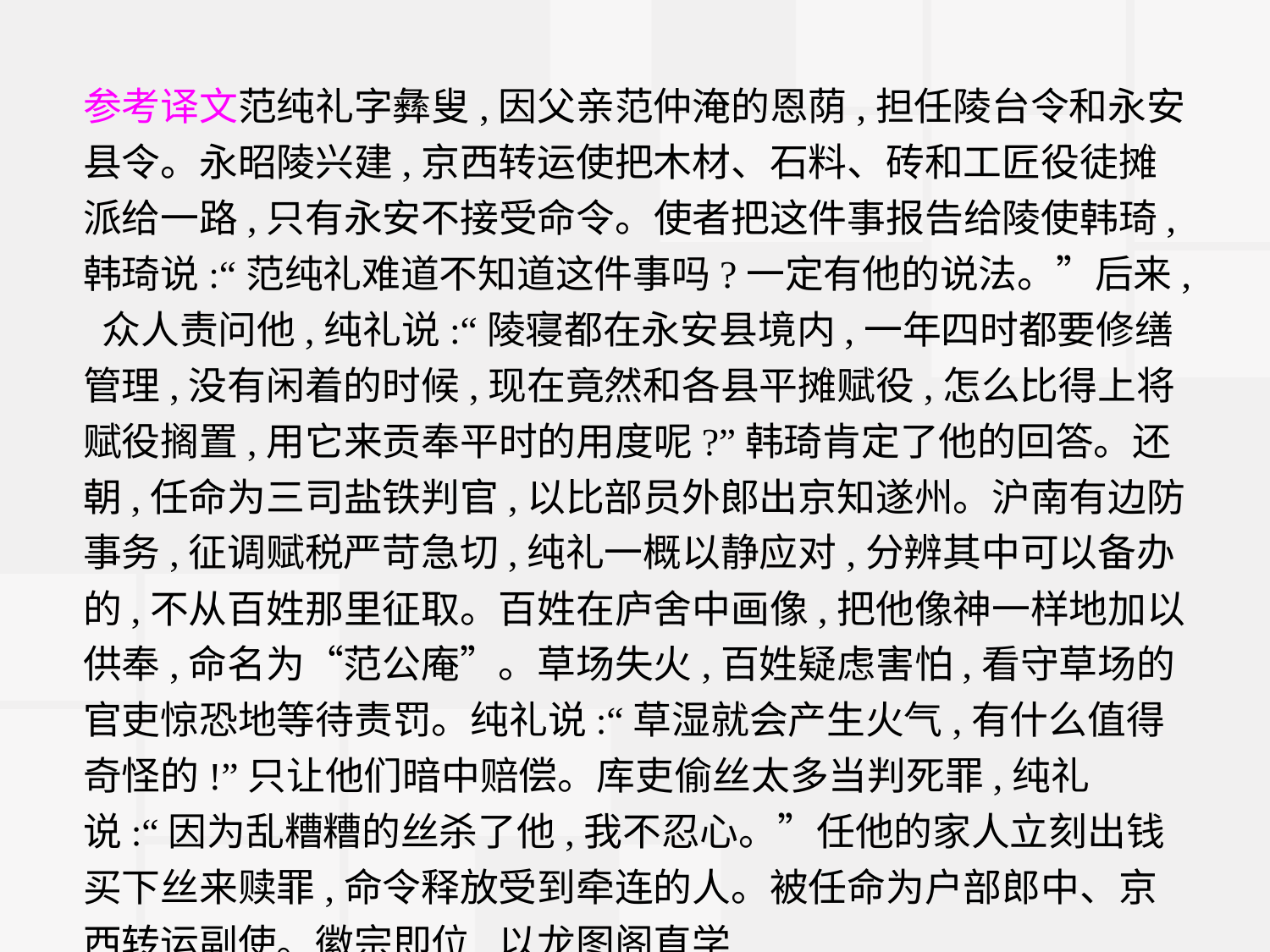

参考译文范纯礼字彝叟,因父亲范仲淹的恩荫,担任陵台令和永安县令。永昭陵兴建,京西转运使把木材、石料、砖和工匠役徒摊派给一路,只有永安不接受命令。使者把这件事报告给陵使韩琦,韩琦说:“范纯礼难道不知道这件事吗?一定有他的说法。”后来, 众人责问他,纯礼说:“陵寝都在永安县境内,一年四时都要修缮管理,没有闲着的时候,现在竟然和各县平摊赋役,怎么比得上将赋役搁置,用它来贡奉平时的用度呢?”韩琦肯定了他的回答。还朝,任命为三司盐铁判官,以比部员外郞出京知遂州。沪南有边防事务,征调赋税严苛急切,纯礼一概以静应对,分辨其中可以备办的,不从百姓那里征取。百姓在庐舍中画像,把他像神一样地加以供奉,命名为“范公庵”。草场失火,百姓疑虑害怕,看守草场的官吏惊恐地等待责罚。纯礼说:“草湿就会产生火气,有什么值得奇怪的!”只让他们暗中赔偿。库吏偷丝太多当判死罪,纯礼说:“因为乱糟糟的丝杀了他,我不忍心。”任他的家人立刻出钱买下丝来赎罪,命令释放受到牵连的人。被任命为户部郎中、京西转运副使。徽宗即位,以龙图阁直学